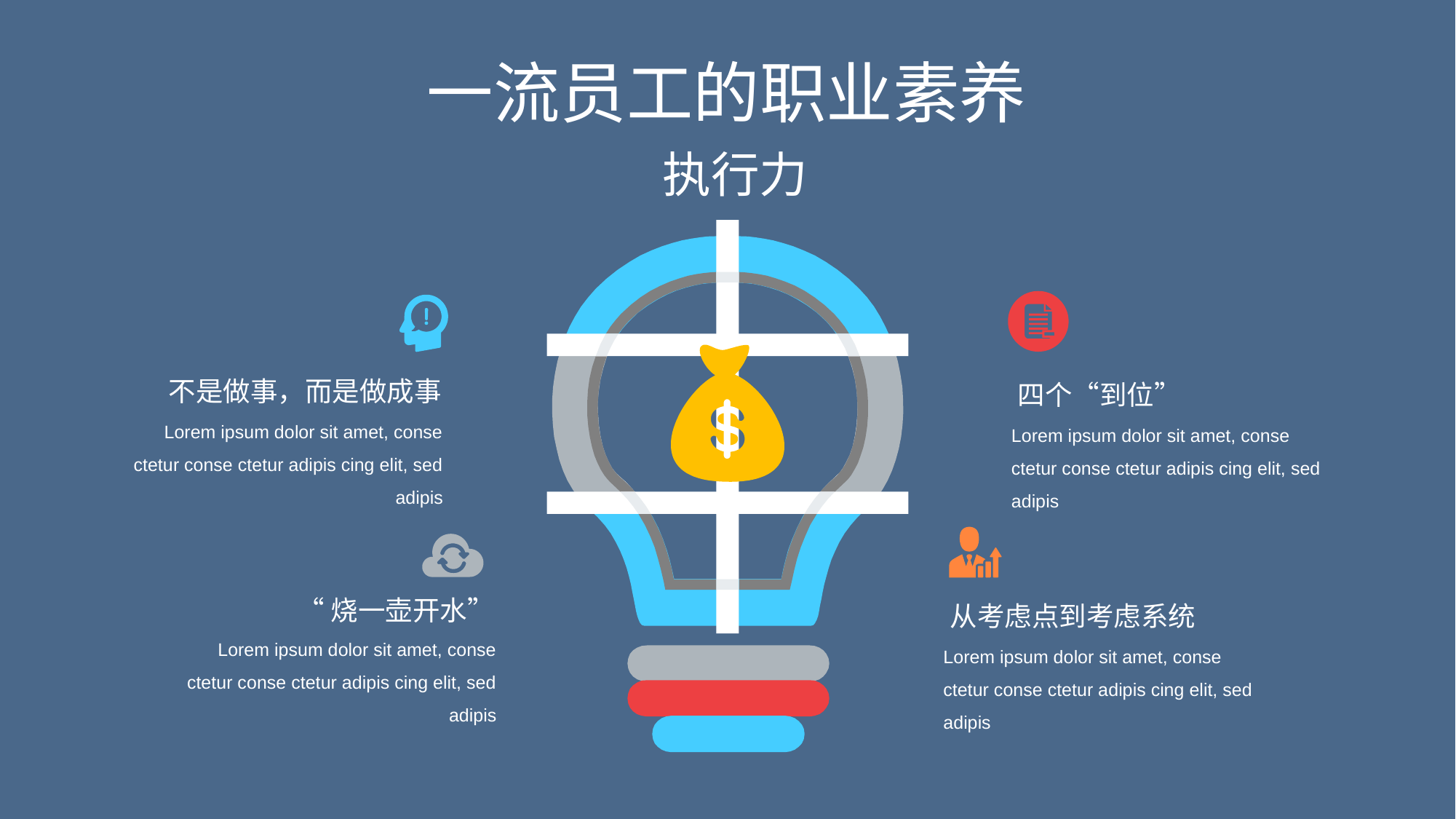

一流员工的职业素养
执行力

不是做事，而是做成事
四个“到位”
Lorem ipsum dolor sit amet, conse ctetur conse ctetur adipis cing elit, sed adipis
Lorem ipsum dolor sit amet, conse ctetur conse ctetur adipis cing elit, sed adipis

“烧一壶开水”
从考虑点到考虑系统
Lorem ipsum dolor sit amet, conse ctetur conse ctetur adipis cing elit, sed adipis
Lorem ipsum dolor sit amet, conse ctetur conse ctetur adipis cing elit, sed adipis